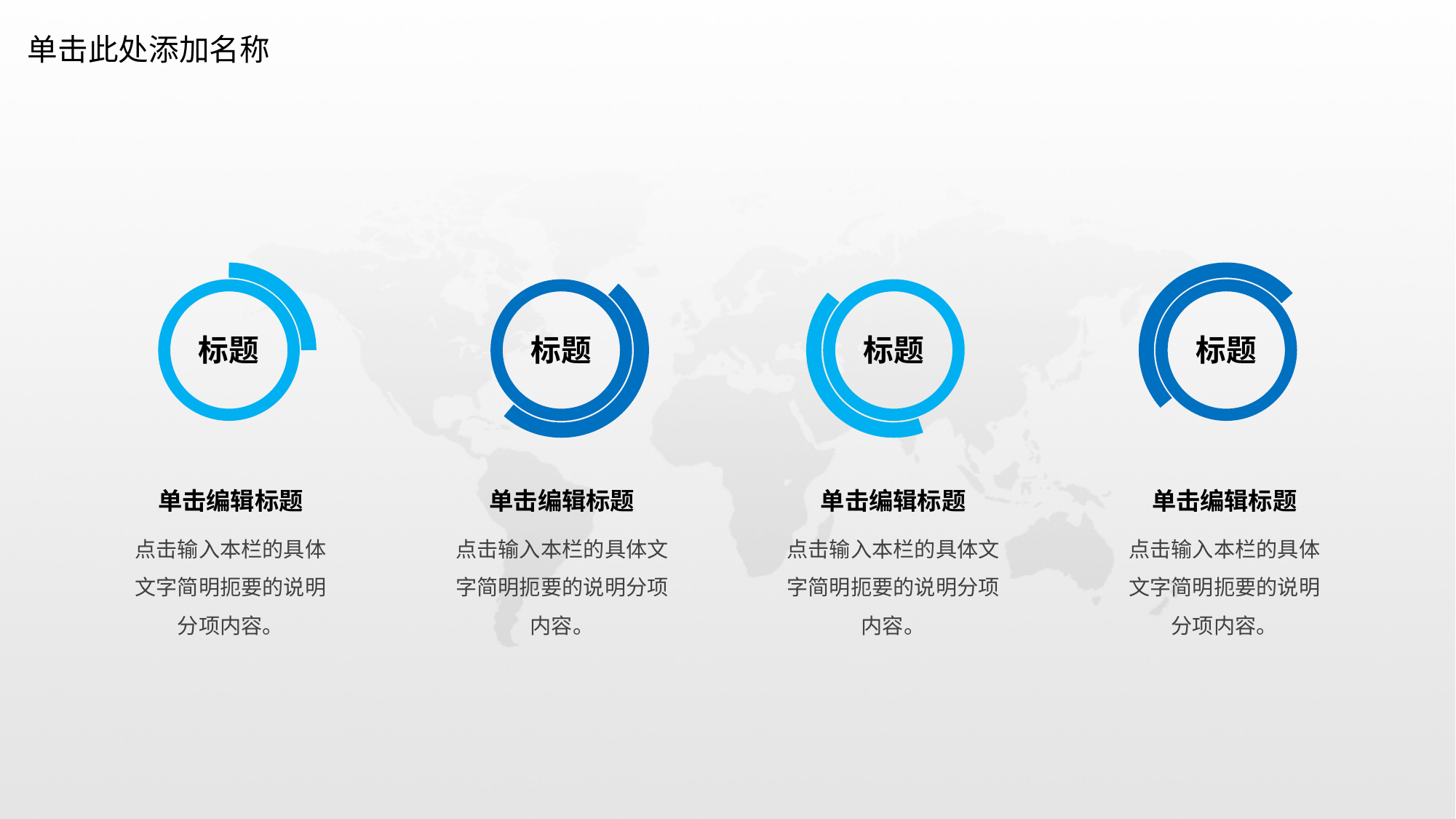

单击此处添加名称

标题
标题
标题
标题
单击编辑标题
点击输入本栏的具体文字简明扼要的说明分项内容。
单击编辑标题
点击输入本栏的具体文字简明扼要的说明分项内容。
单击编辑标题
点击输入本栏的具体文字简明扼要的说明分项内容。
单击编辑标题
点击输入本栏的具体文字简明扼要的说明分项内容。